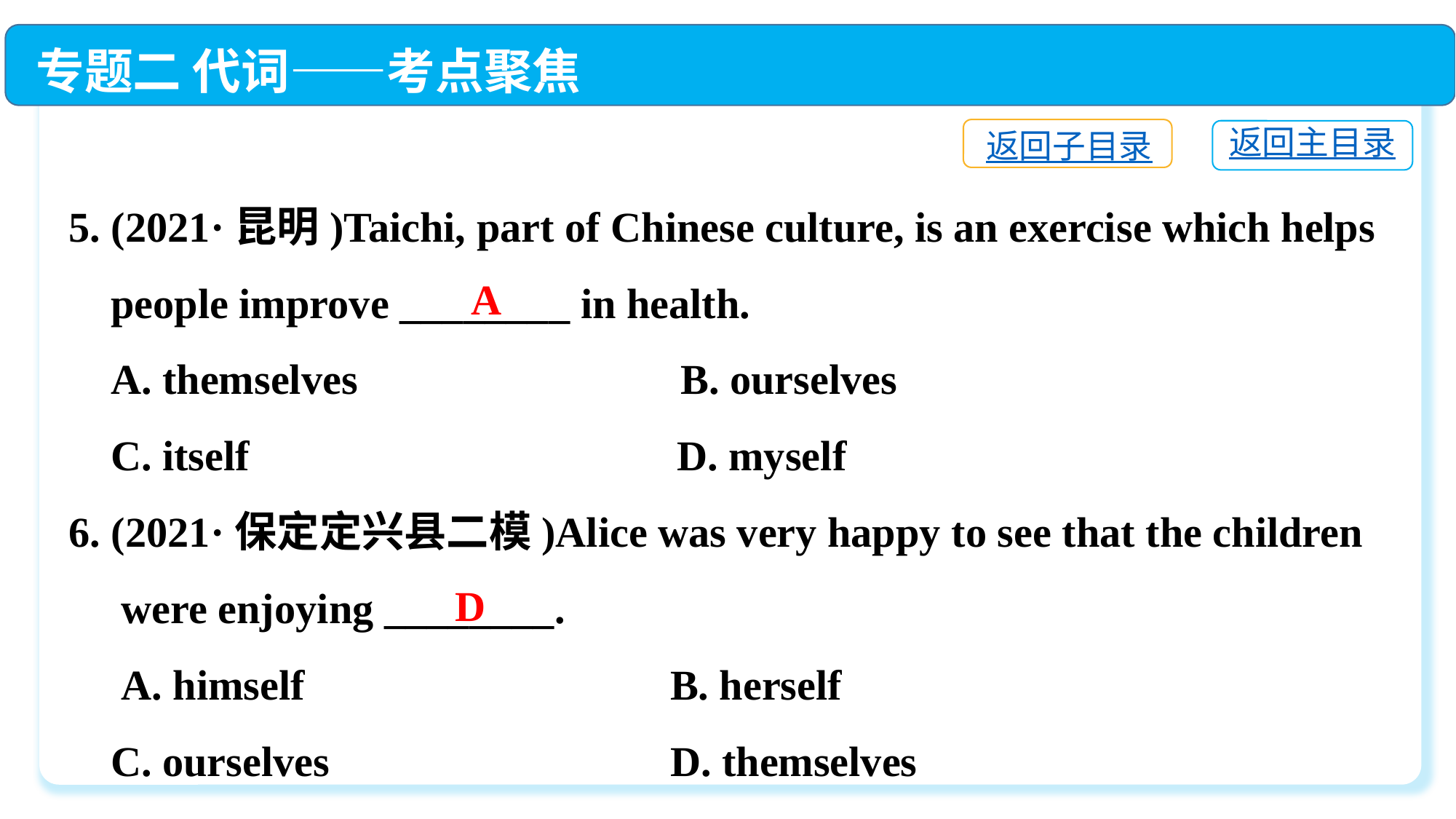

专题二 代词——考点聚焦

返回子目录
返回主目录
5. (2021·昆明)Taichi, part of Chinese culture, is an exercise which helps
    people improve ________ in health.
    A. themselves	                           B. ourselves
    C. itself	                                     D. myself
6. (2021·保定定兴县二模)Alice was very happy to see that the children
     were enjoying ________.
     A. himself	                          B. herself
    C. ourselves	                          D. themselves

A
D